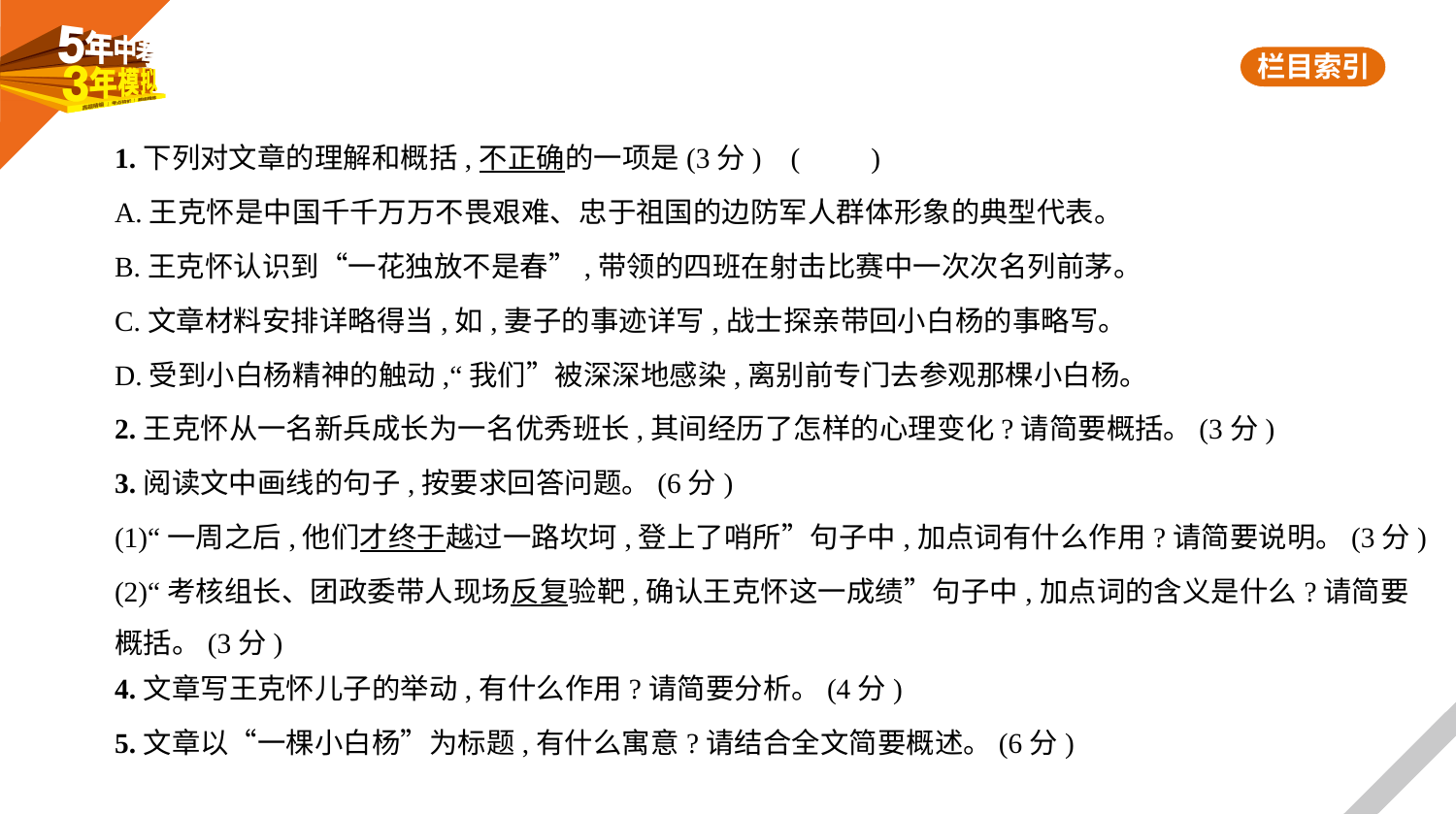

1.下列对文章的理解和概括,不正确的一项是(3分) (　　)
A.王克怀是中国千千万万不畏艰难、忠于祖国的边防军人群体形象的典型代表。
B.王克怀认识到“一花独放不是春”,带领的四班在射击比赛中一次次名列前茅。
C.文章材料安排详略得当,如,妻子的事迹详写,战士探亲带回小白杨的事略写。
D.受到小白杨精神的触动,“我们”被深深地感染,离别前专门去参观那棵小白杨。
2.王克怀从一名新兵成长为一名优秀班长,其间经历了怎样的心理变化?请简要概括。(3分)
3.阅读文中画线的句子,按要求回答问题。(6分)
(1)“一周之后,他们才终于越过一路坎坷,登上了哨所”句子中,加点词有什么作用?请简要说明。(3分)
(2)“考核组长、团政委带人现场反复验靶,确认王克怀这一成绩”句子中,加点词的含义是什么?请简要
概括。(3分)
4.文章写王克怀儿子的举动,有什么作用?请简要分析。(4分)
5.文章以“一棵小白杨”为标题,有什么寓意?请结合全文简要概述。(6分)